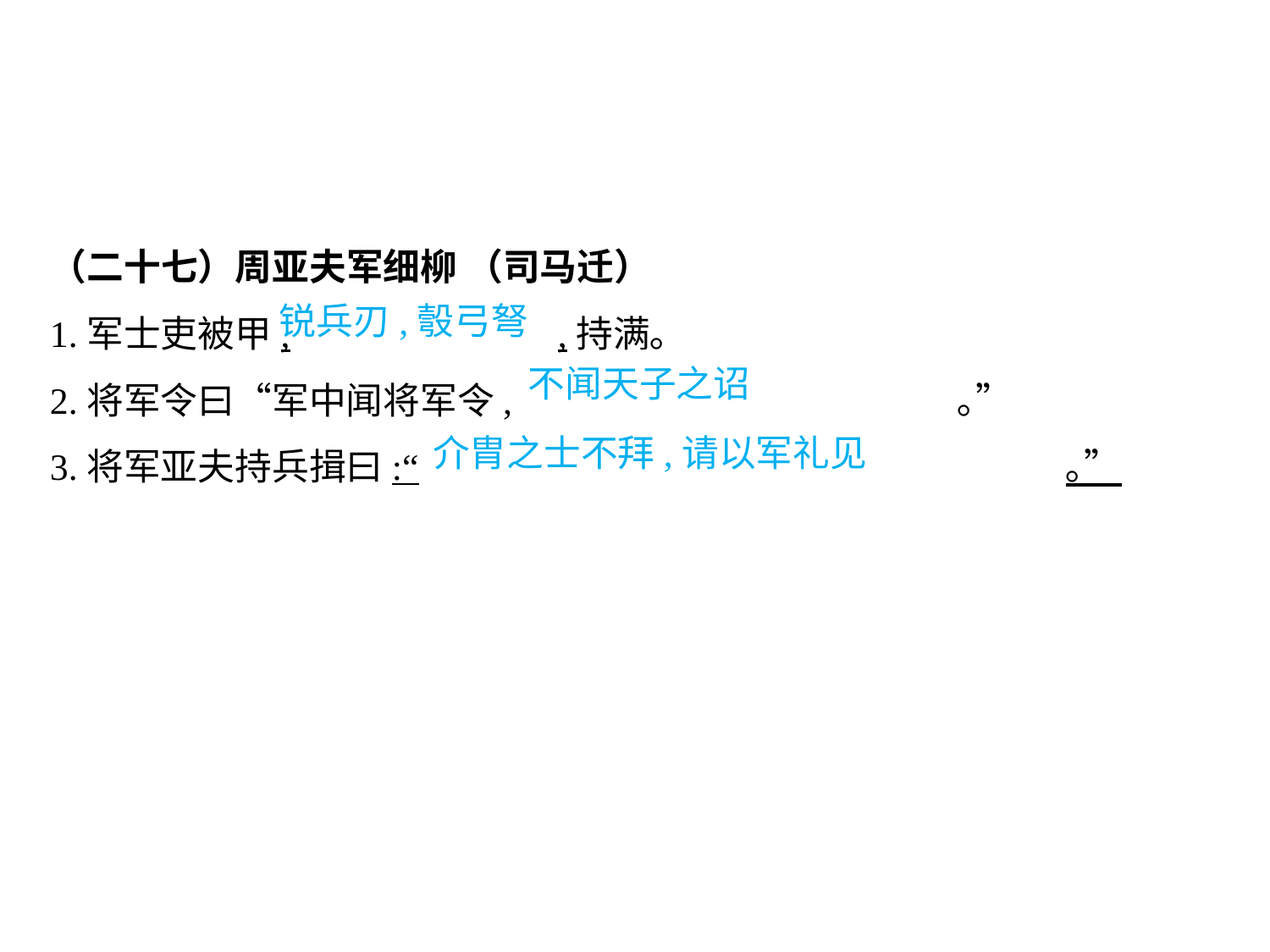

（二十七）周亚夫军细柳 （司马迁）
1.军士吏被甲,			,持满｡
2.将军令曰“军中闻将军令,				 ｡”
3.将军亚夫持兵揖曰:“						｡”
锐兵刃,彀弓弩
不闻天子之诏
介胄之士不拜,请以军礼见